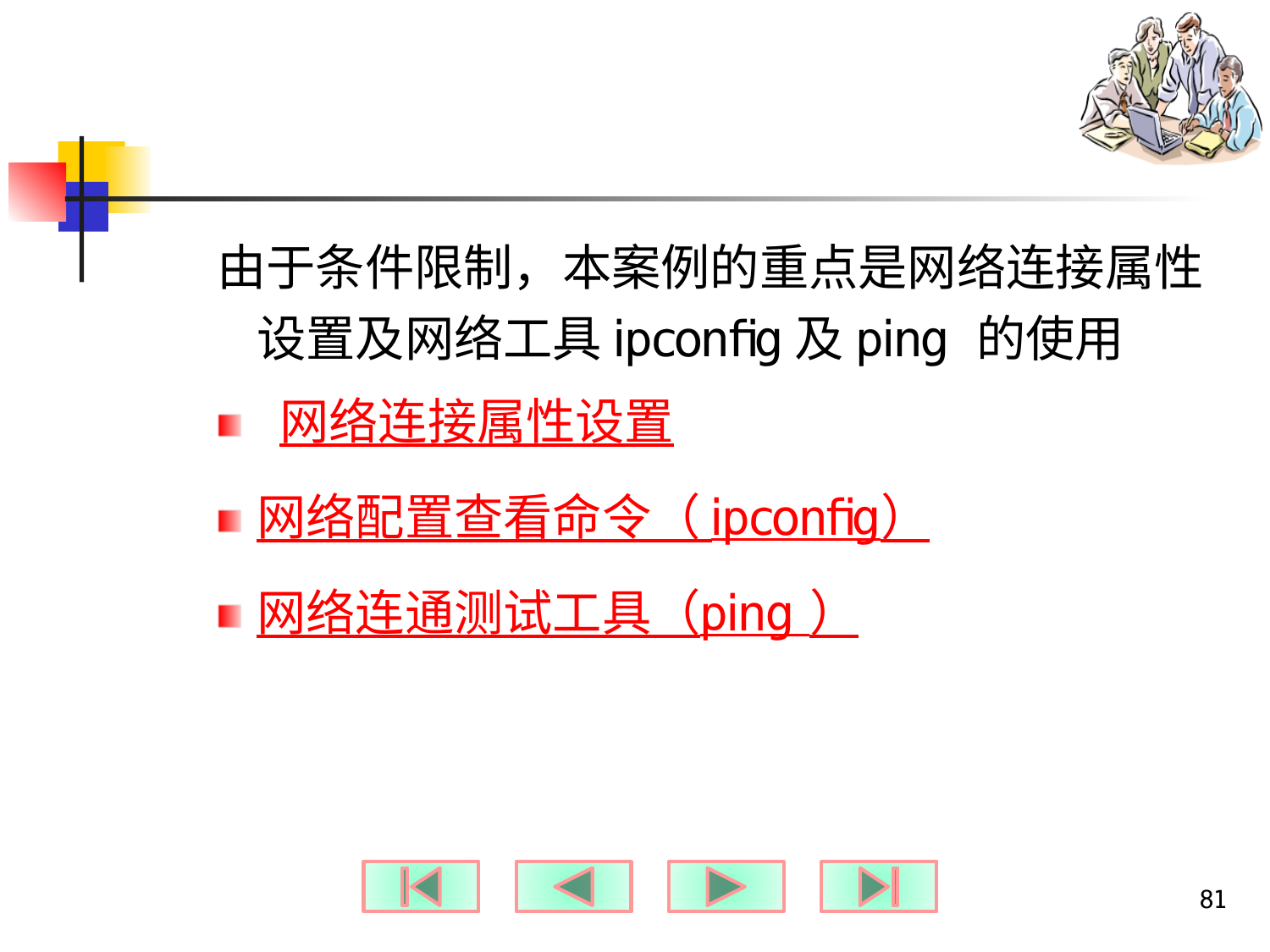

#
由于条件限制，本案例的重点是网络连接属性设置及网络工具ipconfig及ping 的使用
 网络连接属性设置
网络配置查看命令（ ipconfig）
网络连通测试工具（ping ）

81